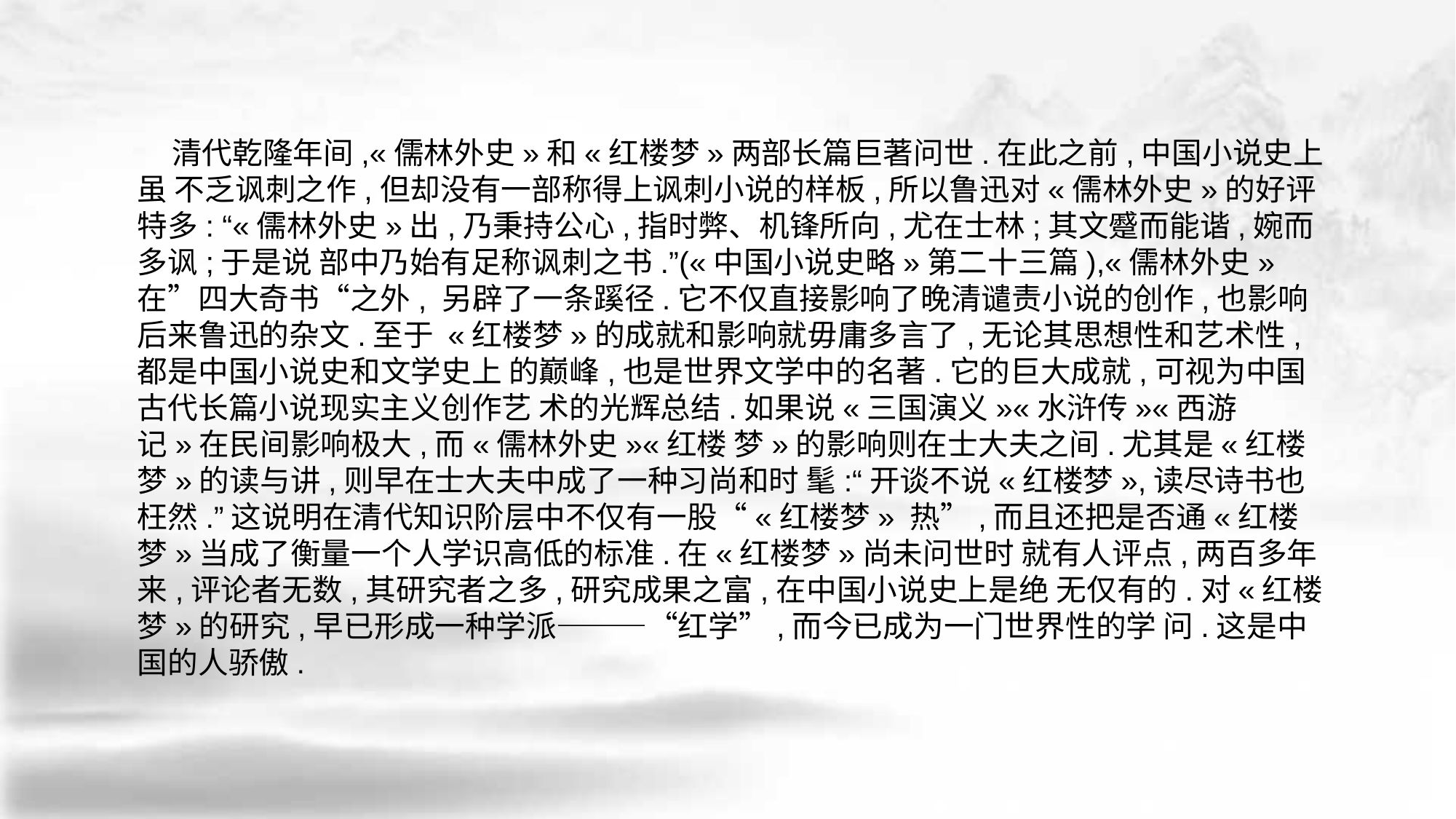

清代乾隆年间,«儒林外史»和«红楼梦»两部长篇巨著问世.在此之前,中国小说史上虽 不乏讽刺之作,但却没有一部称得上讽刺小说的样板,所以鲁迅对«儒林外史»的好评特多: “«儒林外史»出,乃秉持公心,指时弊、机锋所向,尤在士林;其文蹙而能谐,婉而多讽;于是说 部中乃始有足称讽刺之书.”(«中国小说史略»第二十三篇),«儒林外史»在”四大奇书“之外, 另辟了一条蹊径.它不仅直接影响了晚清谴责小说的创作,也影响后来鲁迅的杂文.至于 «红楼梦»的成就和影响就毋庸多言了,无论其思想性和艺术性,都是中国小说史和文学史上 的巅峰,也是世界文学中的名著.它的巨大成就,可视为中国古代长篇小说现实主义创作艺 术的光辉总结.如果说«三国演义»«水浒传»«西游记»在民间影响极大,而«儒林外史»«红楼 梦»的影响则在士大夫之间.尤其是«红楼梦»的读与讲,则早在士大夫中成了一种习尚和时 髦:“开谈不说«红楼梦»,读尽诗书也枉然.”这说明在清代知识阶层中不仅有一股“«红楼梦» 热”,而且还把是否通«红楼梦»当成了衡量一个人学识高低的标准.在«红楼梦»尚未问世时 就有人评点,两百多年来,评论者无数,其研究者之多,研究成果之富,在中国小说史上是绝 无仅有的.对«红楼梦»的研究,早已形成一种学派———“红学”,而今已成为一门世界性的学 问.这是中国的人骄傲.